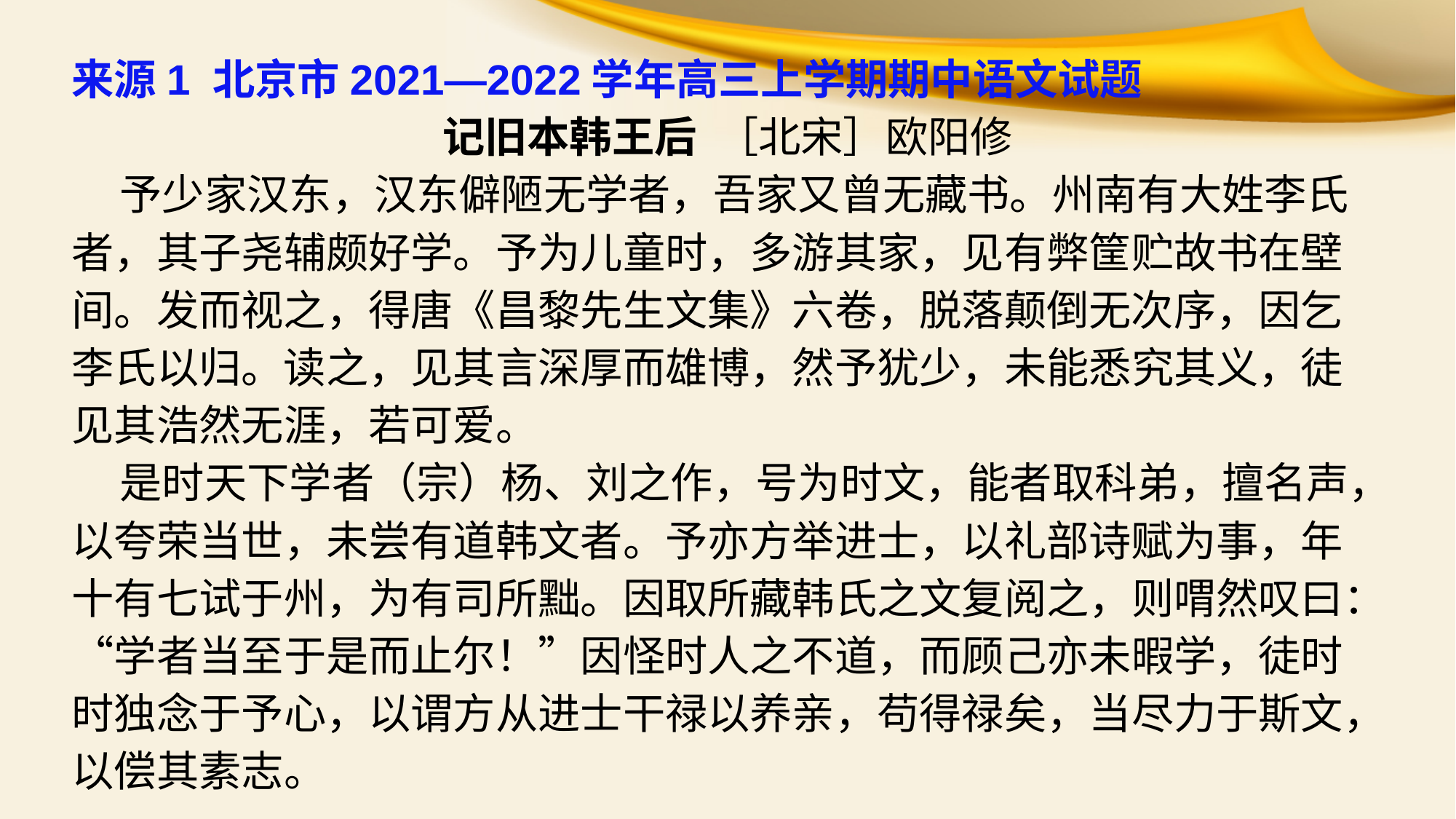

来源1 北京市2021—2022学年高三上学期期中语文试题
记旧本韩王后  ［北宋］欧阳修
    予少家汉东，汉东僻陋无学者，吾家又曾无藏书。州南有大姓李氏者，其子尧辅颇好学。予为儿童时，多游其家，见有弊筐贮故书在壁间。发而视之，得唐《昌黎先生文集》六卷，脱落颠倒无次序，因乞李氏以归。读之，见其言深厚而雄博，然予犹少，未能悉究其义，徒见其浩然无涯，若可爱。
    是时天下学者（宗）杨、刘之作，号为时文，能者取科弟，擅名声，以夸荣当世，未尝有道韩文者。予亦方举进士，以礼部诗赋为事，年十有七试于州，为有司所黜。因取所藏韩氏之文复阅之，则喟然叹曰：“学者当至于是而止尔！”因怪时人之不道，而顾己亦未暇学，徒时时独念于予心，以谓方从进士干禄以养亲，苟得禄矣，当尽力于斯文，以偿其素志。